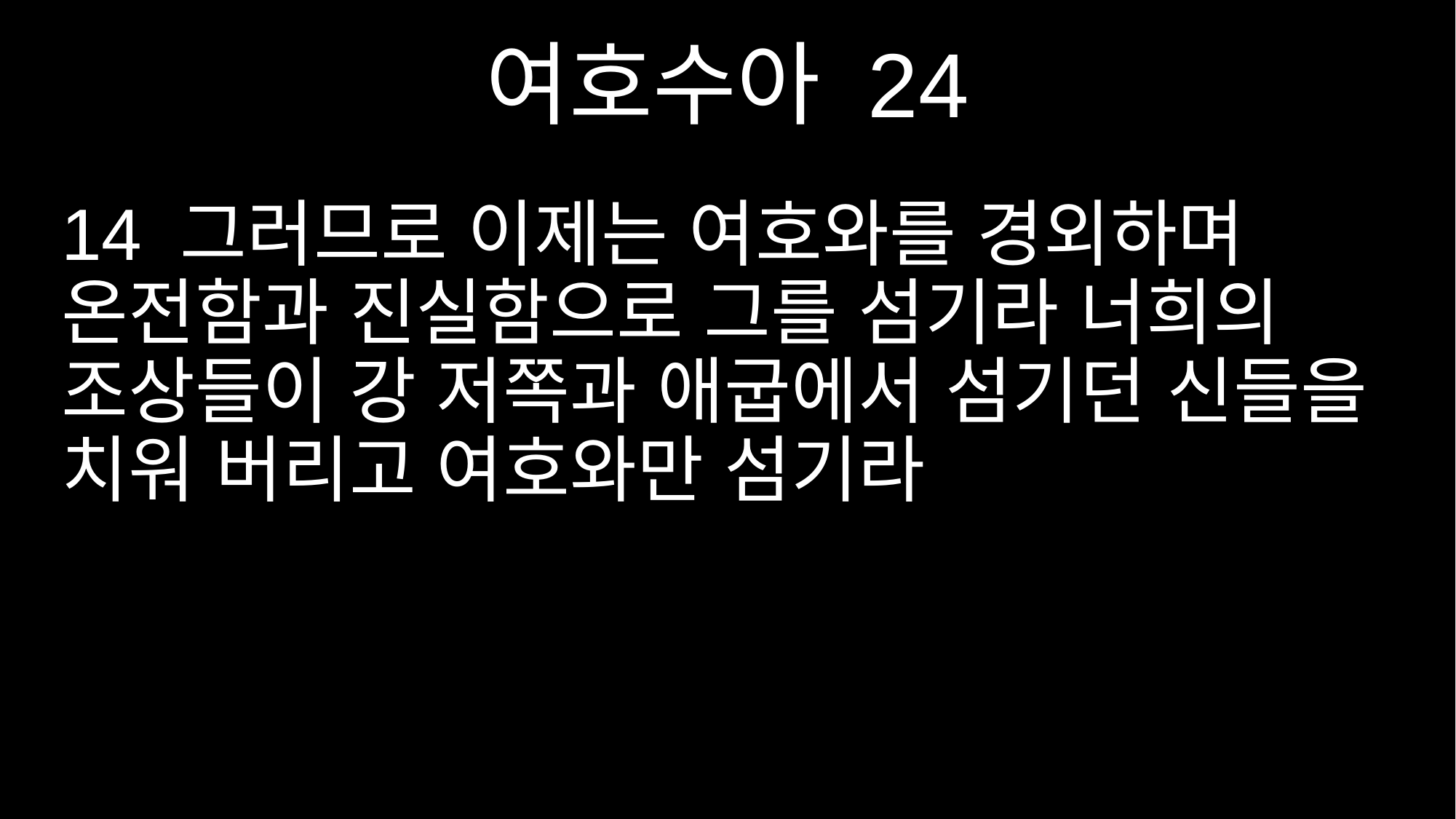

여호수아 24
14 그러므로 이제는 여호와를 경외하며 온전함과 진실함으로 그를 섬기라 너희의 조상들이 강 저쪽과 애굽에서 섬기던 신들을 치워 버리고 여호와만 섬기라